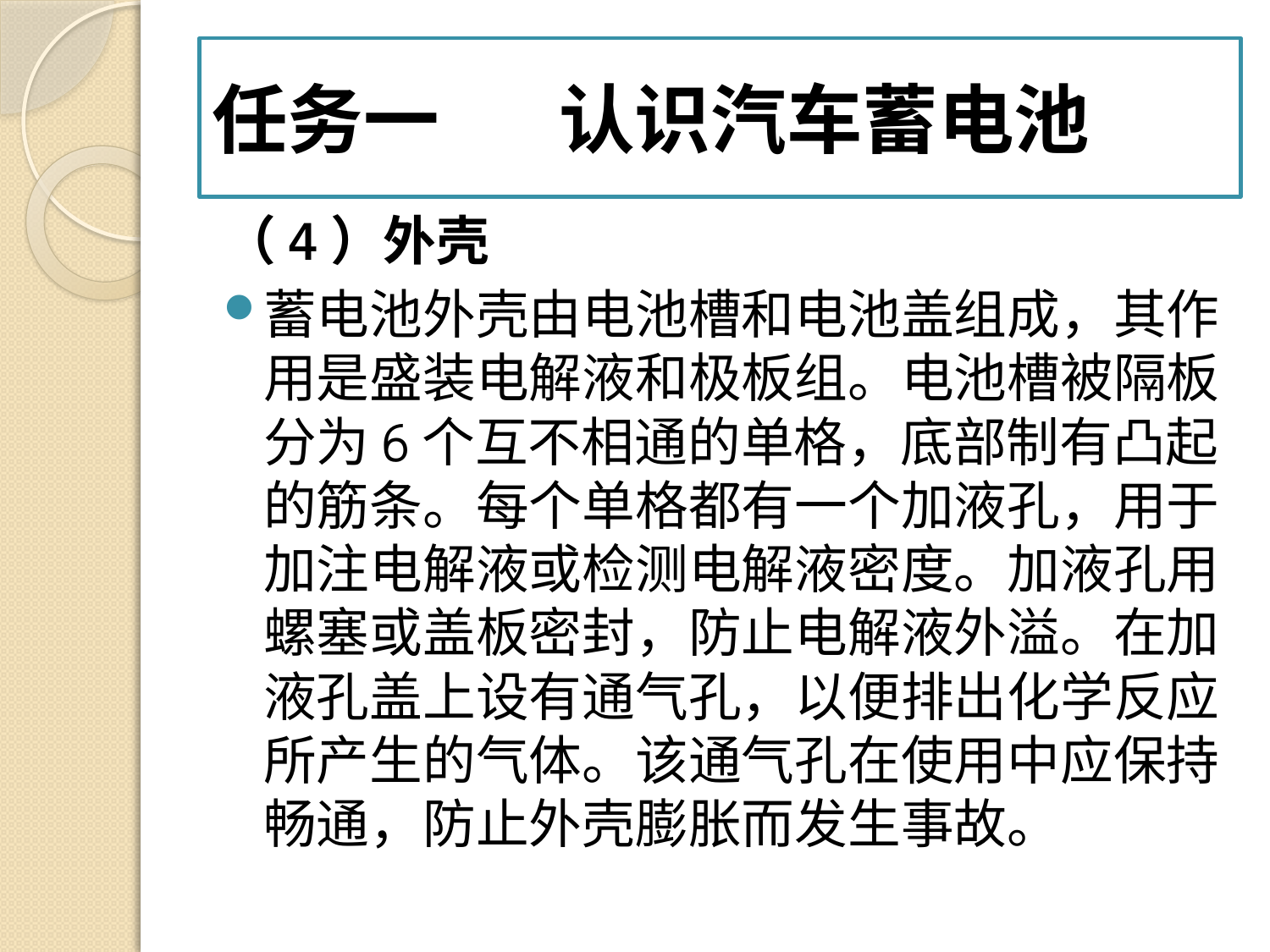

# 任务一       认识汽车蓄电池
（4）外壳
蓄电池外壳由电池槽和电池盖组成，其作用是盛装电解液和极板组。电池槽被隔板分为6个互不相通的单格，底部制有凸起的筋条。每个单格都有一个加液孔，用于加注电解液或检测电解液密度。加液孔用螺塞或盖板密封，防止电解液外溢。在加液孔盖上设有通气孔，以便排出化学反应所产生的气体。该通气孔在使用中应保持畅通，防止外壳膨胀而发生事故。